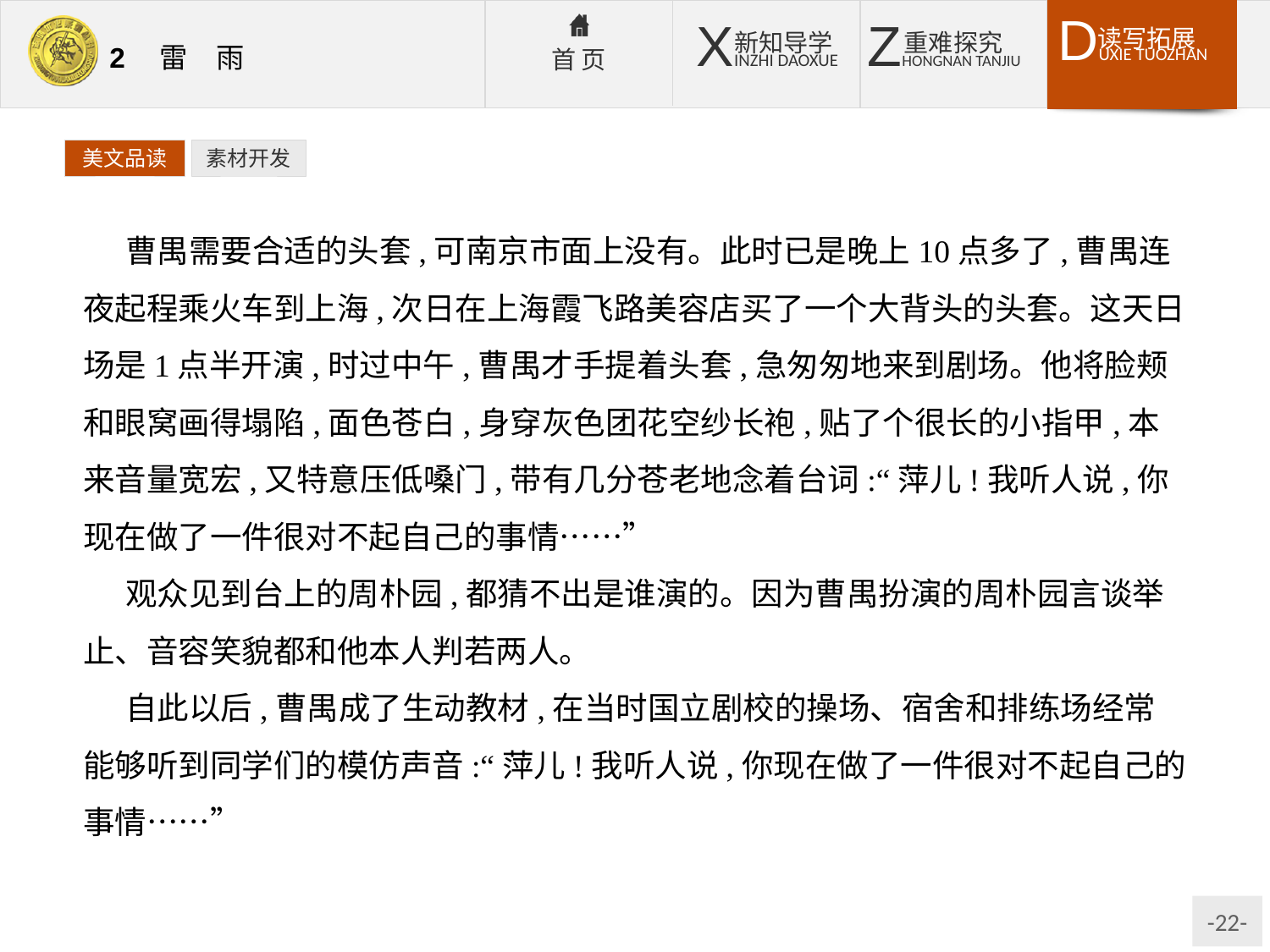

美文品读
素材开发
曹禺需要合适的头套,可南京市面上没有。此时已是晚上10点多了,曹禺连夜起程乘火车到上海,次日在上海霞飞路美容店买了一个大背头的头套。这天日场是1点半开演,时过中午,曹禺才手提着头套,急匆匆地来到剧场。他将脸颊和眼窝画得塌陷,面色苍白,身穿灰色团花空纱长袍,贴了个很长的小指甲,本来音量宽宏,又特意压低嗓门,带有几分苍老地念着台词:“萍儿!我听人说,你现在做了一件很对不起自己的事情……”
观众见到台上的周朴园,都猜不出是谁演的。因为曹禺扮演的周朴园言谈举止、音容笑貌都和他本人判若两人。
自此以后,曹禺成了生动教材,在当时国立剧校的操场、宿舍和排练场经常能够听到同学们的模仿声音:“萍儿!我听人说,你现在做了一件很对不起自己的事情……”